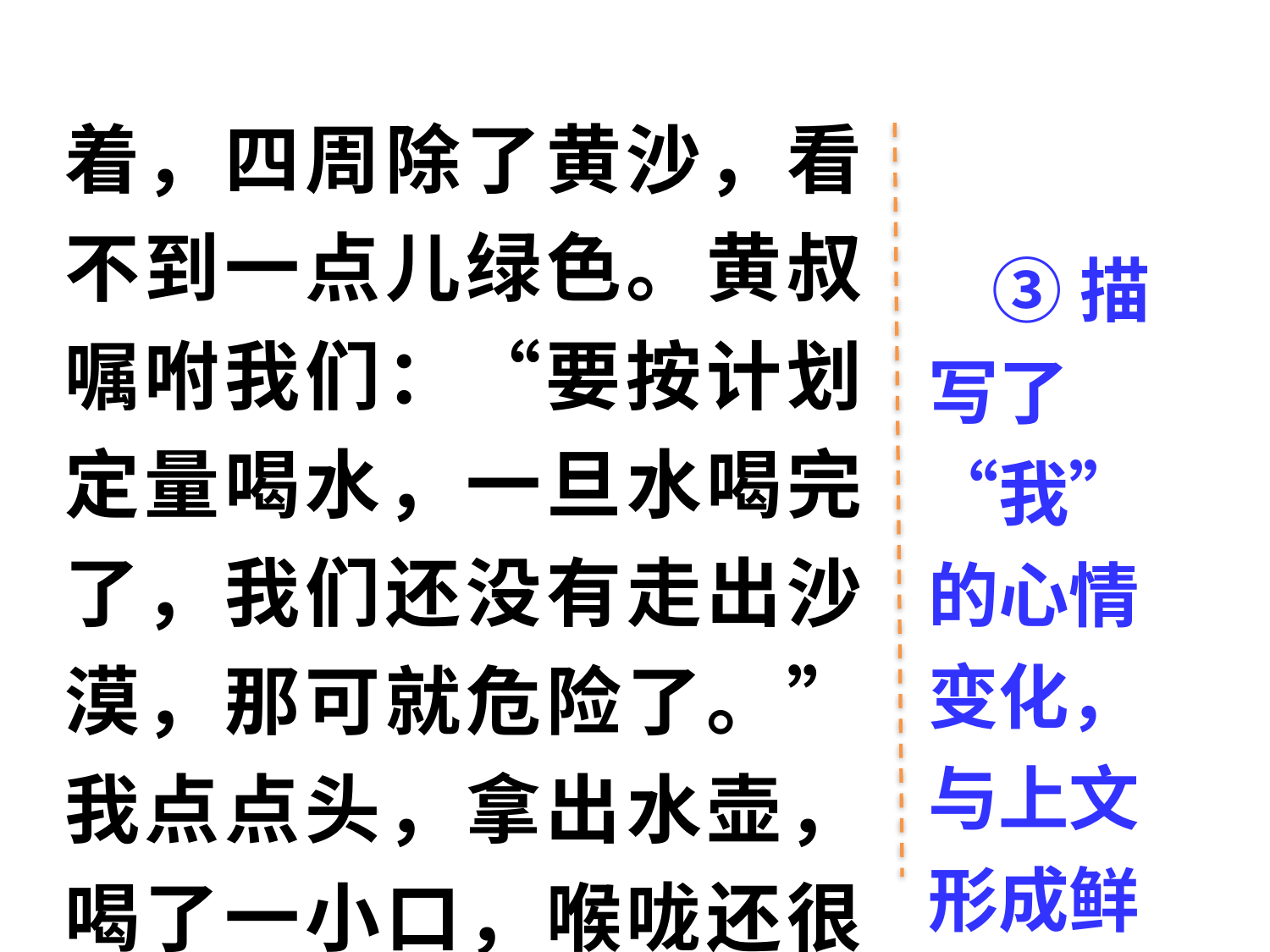

着，四周除了黄沙，看不到一点儿绿色。黄叔嘱咐我们：“要按计划定量喝水，一旦水喝完了，我们还没有走出沙漠，那可就危险了。”我点点头，拿出水壶，喝了一小口，喉咙还很干，但却不敢再喝了。③
    ③描写了“我”的心情变化，与上文形成鲜明的对比。